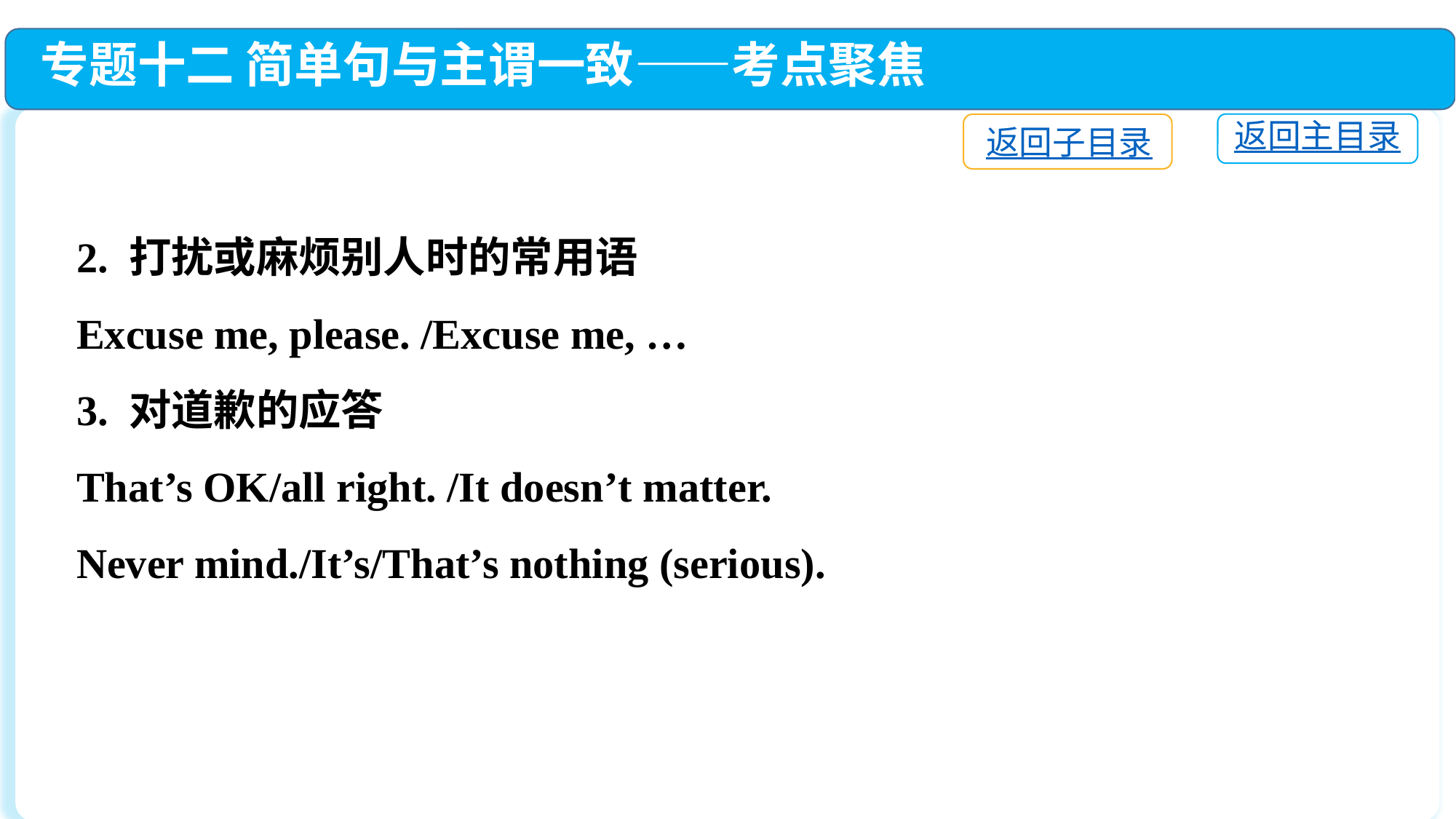

专题十二 简单句与主谓一致——考点聚焦

返回主目录

返回子目录
2. 打扰或麻烦别人时的常用语
Excuse me, please. /Excuse me, …
3. 对道歉的应答
That’s OK/all right. /It doesn’t matter.
Never mind./It’s/That’s nothing (serious).